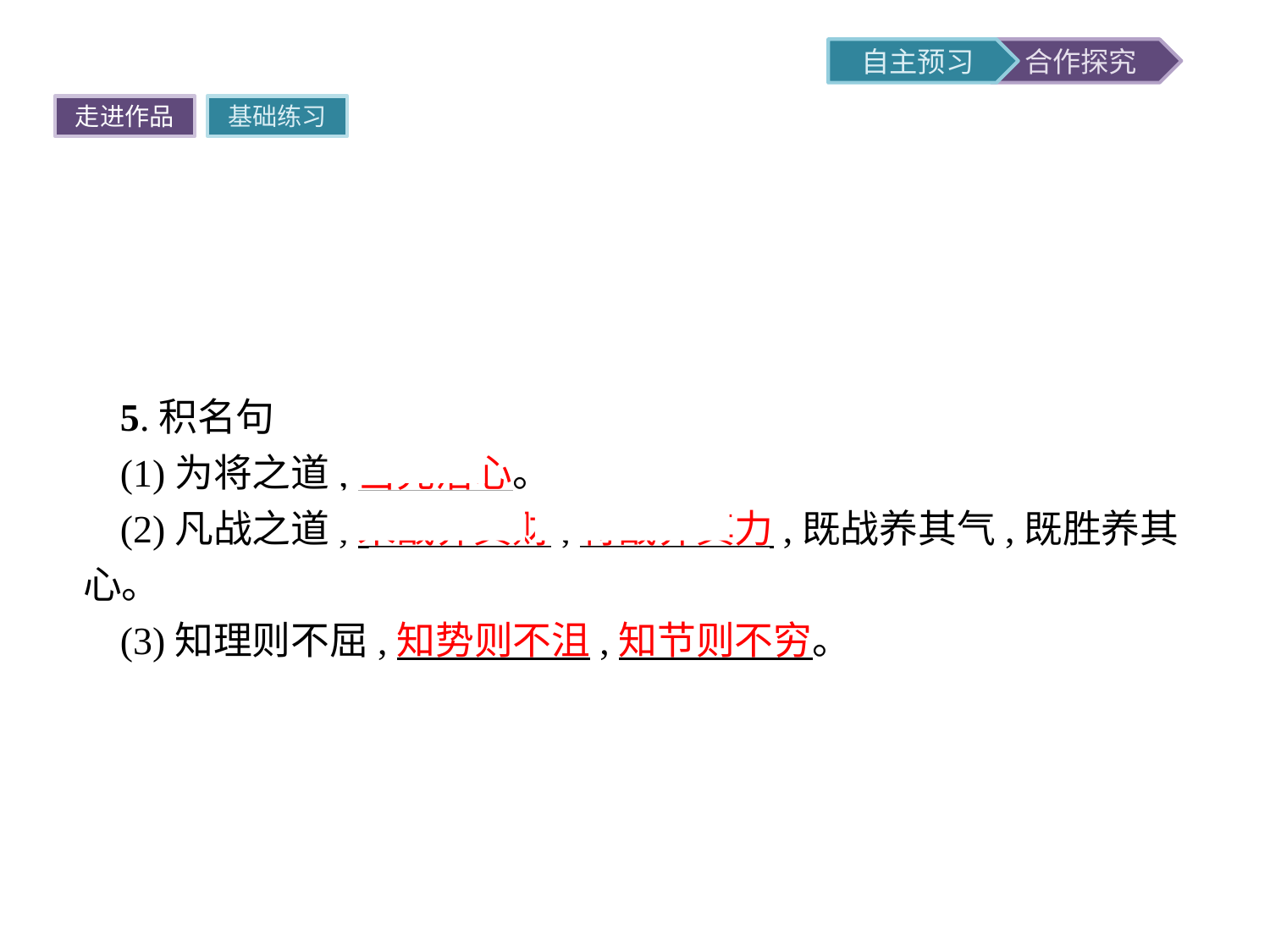

走进作品
基础练习
5.积名句
(1)为将之道,当先治心。
(2)凡战之道,未战养其财,将战养其力,既战养其气,既胜养其心。
(3)知理则不屈,知势则不沮,知节则不穷。